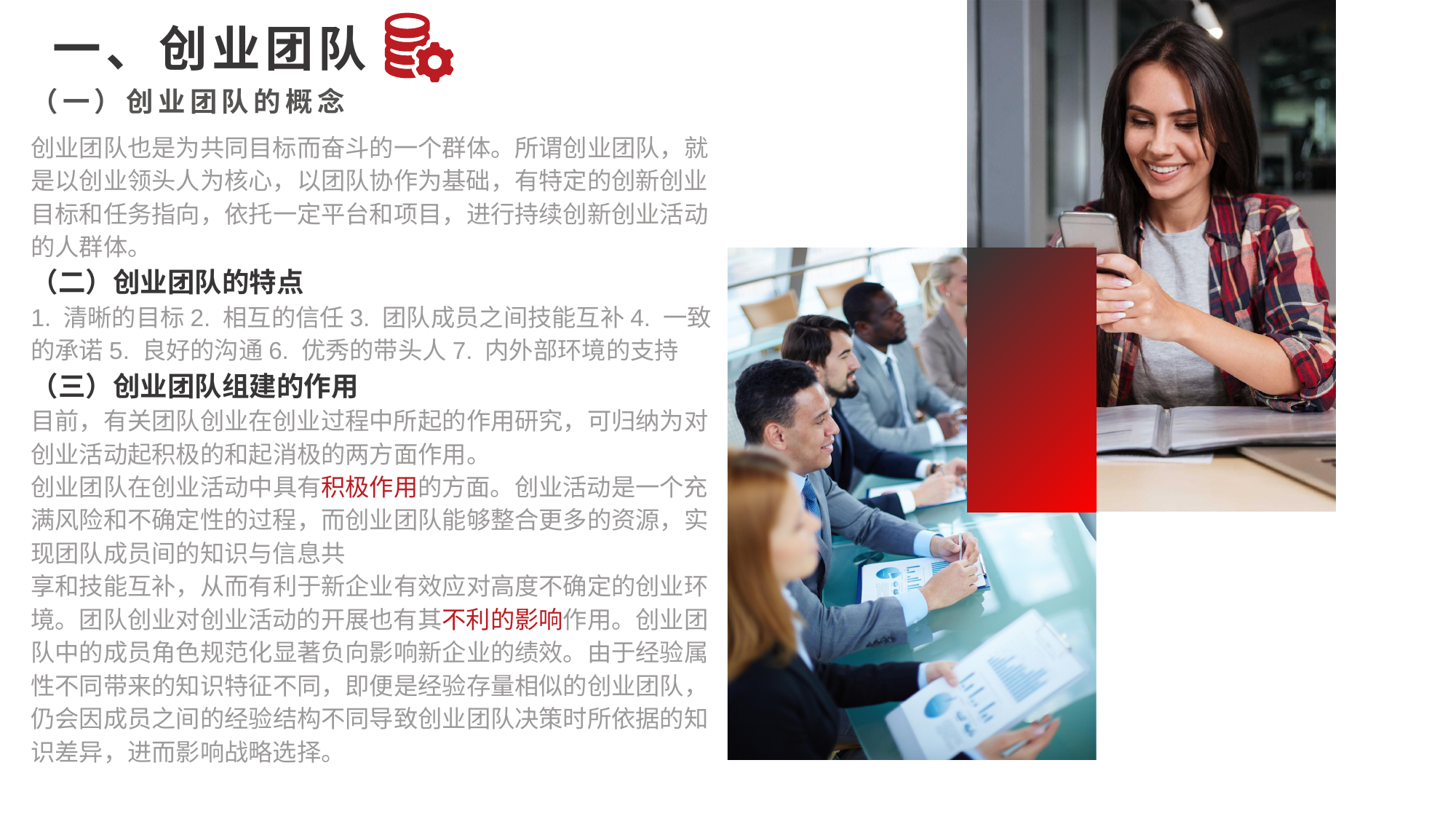

一、创业团队

（一）创业团队的概念
创业团队也是为共同目标而奋斗的一个群体。所谓创业团队，就是以创业领头人为核心，以团队协作为基础，有特定的创新创业目标和任务指向，依托一定平台和项目，进行持续创新创业活动的人群体。
（二）创业团队的特点
1. 清晰的目标2. 相互的信任3. 团队成员之间技能互补4. 一致的承诺5. 良好的沟通6. 优秀的带头人7. 内外部环境的支持
（三）创业团队组建的作用
目前，有关团队创业在创业过程中所起的作用研究，可归纳为对创业活动起积极的和起消极的两方面作用。
创业团队在创业活动中具有积极作用的方面。创业活动是一个充满风险和不确定性的过程，而创业团队能够整合更多的资源，实现团队成员间的知识与信息共
享和技能互补，从而有利于新企业有效应对高度不确定的创业环境。团队创业对创业活动的开展也有其不利的影响作用。创业团队中的成员角色规范化显著负向影响新企业的绩效。由于经验属性不同带来的知识特征不同，即便是经验存量相似的创业团队，仍会因成员之间的经验结构不同导致创业团队决策时所依据的知识差异，进而影响战略选择。